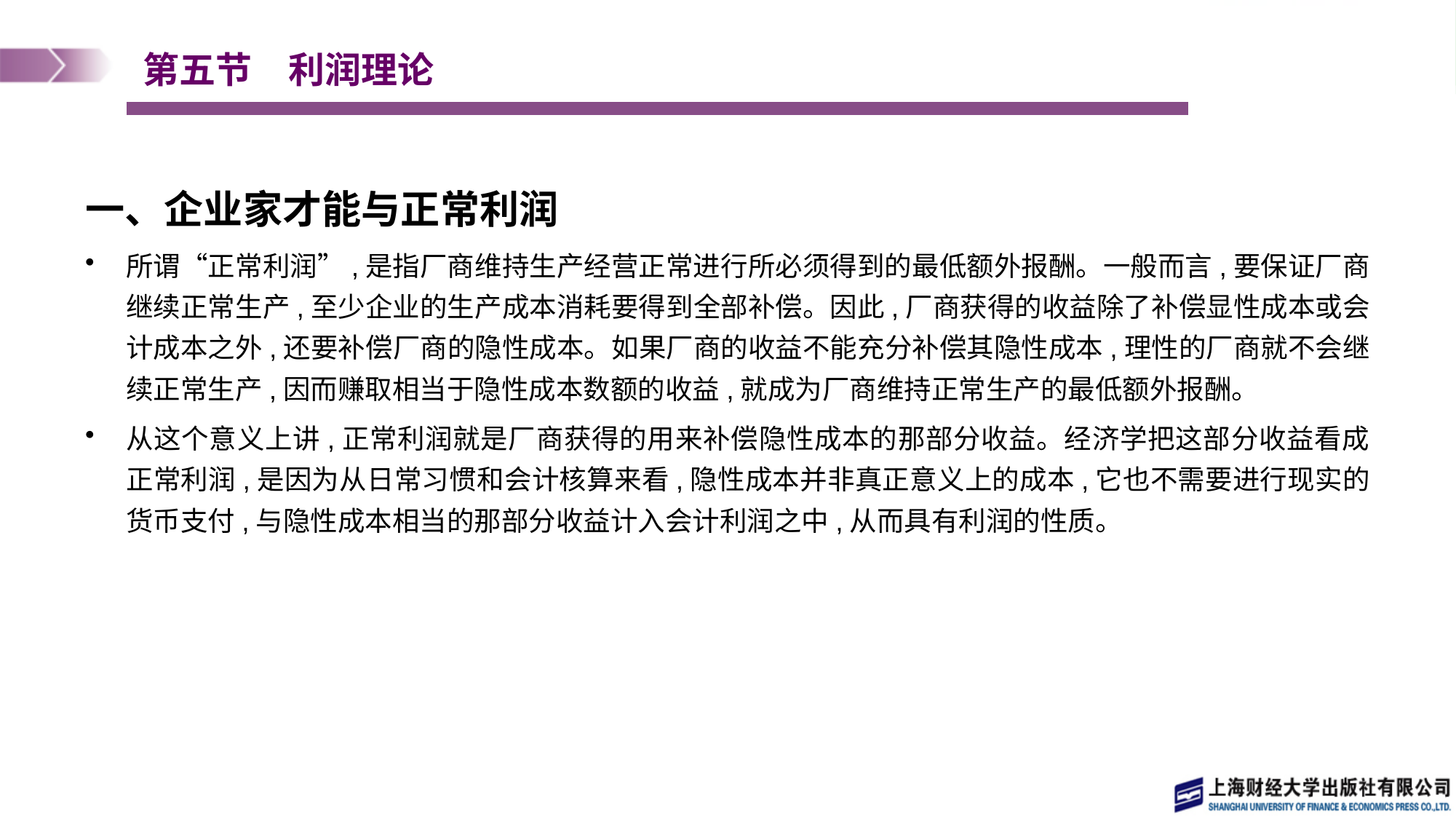

# 第五节　利润理论
一、企业家才能与正常利润
所谓“正常利润”,是指厂商维持生产经营正常进行所必须得到的最低额外报酬。一般而言,要保证厂商继续正常生产,至少企业的生产成本消耗要得到全部补偿。因此,厂商获得的收益除了补偿显性成本或会计成本之外,还要补偿厂商的隐性成本。如果厂商的收益不能充分补偿其隐性成本,理性的厂商就不会继续正常生产,因而赚取相当于隐性成本数额的收益,就成为厂商维持正常生产的最低额外报酬。
从这个意义上讲,正常利润就是厂商获得的用来补偿隐性成本的那部分收益。经济学把这部分收益看成正常利润,是因为从日常习惯和会计核算来看,隐性成本并非真正意义上的成本,它也不需要进行现实的货币支付,与隐性成本相当的那部分收益计入会计利润之中,从而具有利润的性质。